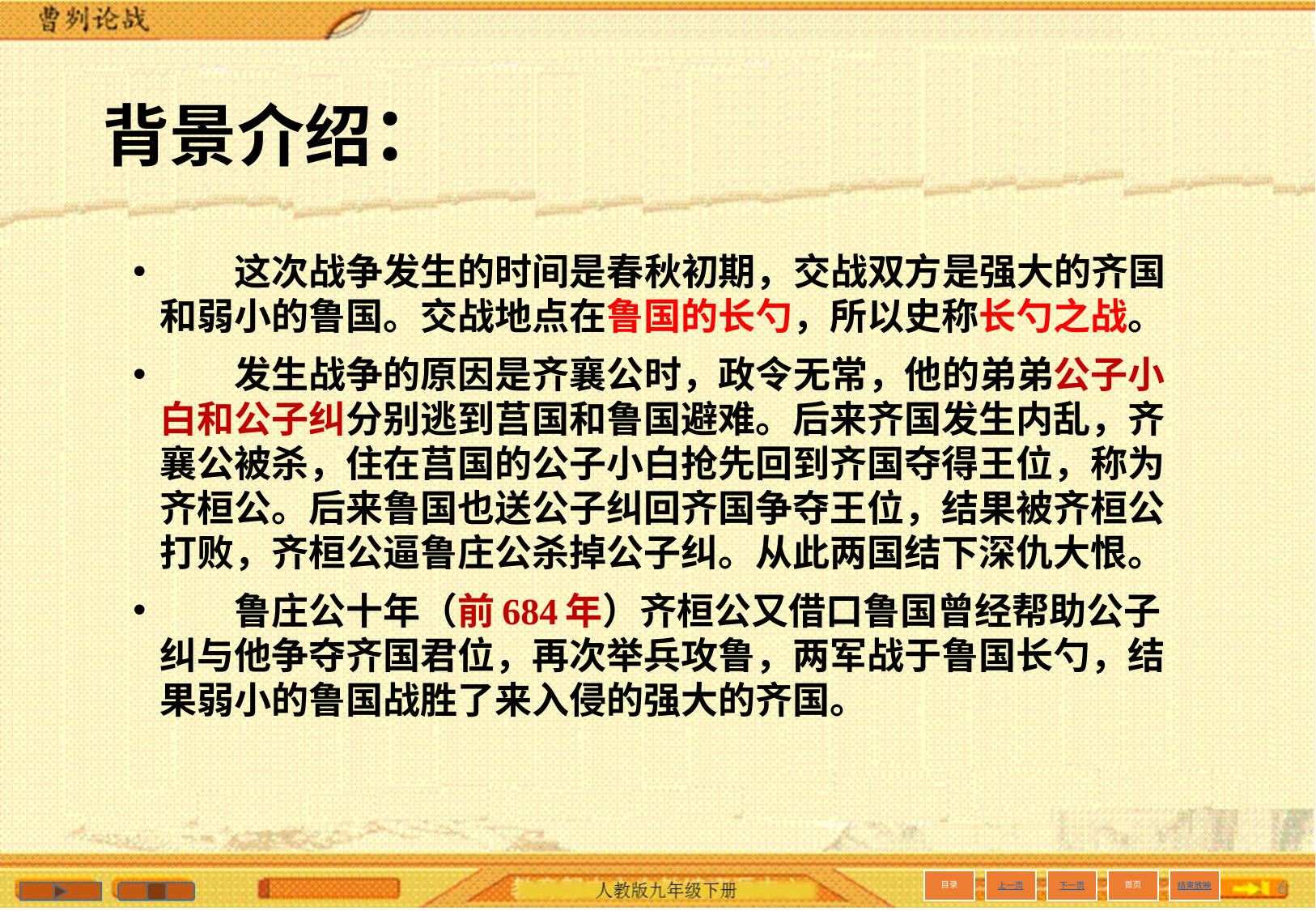

背景介绍：
        这次战争发生的时间是春秋初期，交战双方是强大的齐国和弱小的鲁国。交战地点在鲁国的长勺，所以史称长勺之战。
        发生战争的原因是齐襄公时，政令无常，他的弟弟公子小白和公子纠分别逃到莒国和鲁国避难。后来齐国发生内乱，齐襄公被杀，住在莒国的公子小白抢先回到齐国夺得王位，称为齐桓公。后来鲁国也送公子纠回齐国争夺王位，结果被齐桓公打败，齐桓公逼鲁庄公杀掉公子纠。从此两国结下深仇大恨。
        鲁庄公十年（前684年）齐桓公又借口鲁国曾经帮助公子纠与他争夺齐国君位，再次举兵攻鲁，两军战于鲁国长勺，结果弱小的鲁国战胜了来入侵的强大的齐国。
6